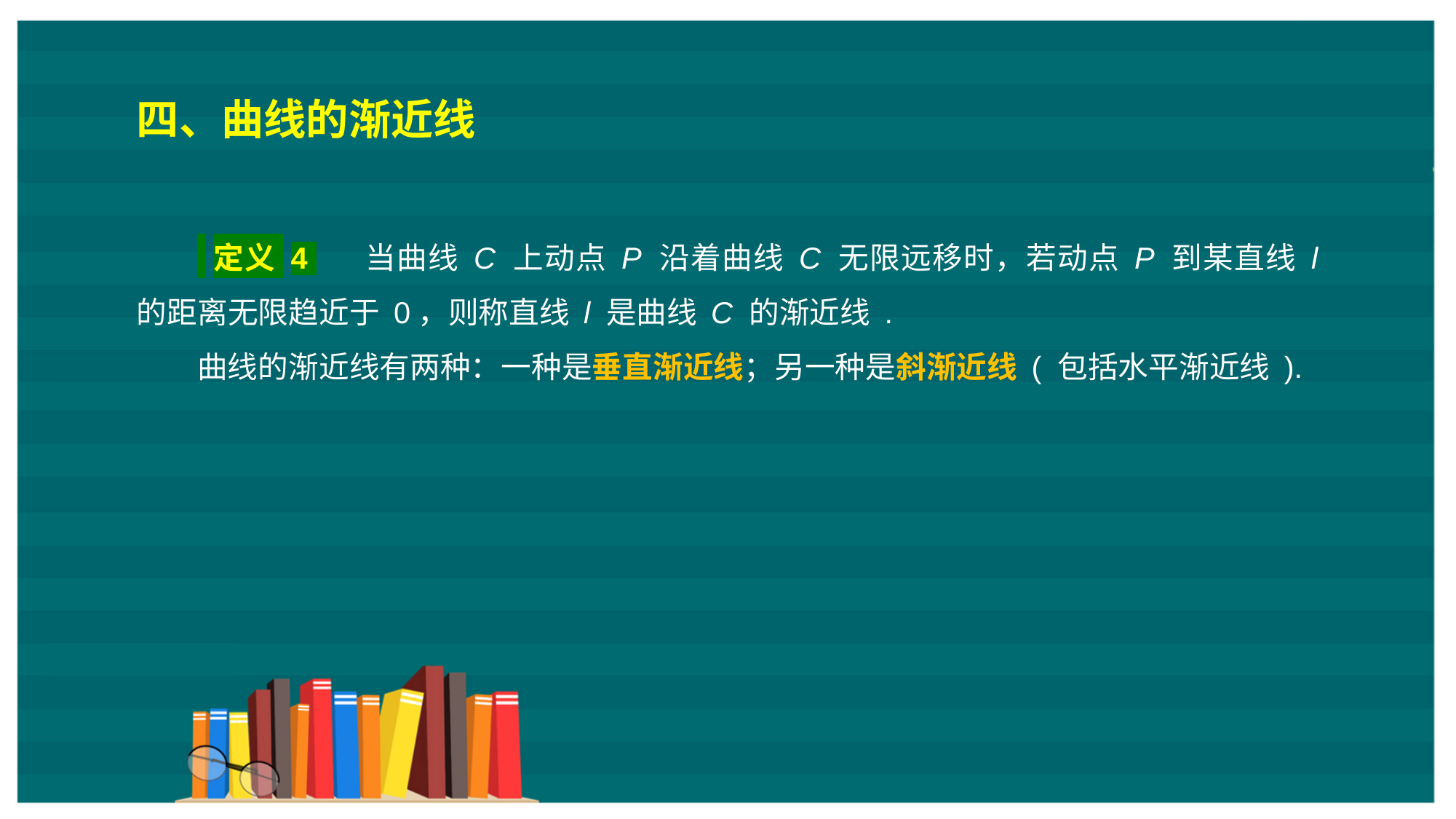

四、曲线的渐近线
 定义 4  　当曲线 C 上动点 P 沿着曲线 C 无限远移时，若动点 P 到某直线 l 的距离无限趋近于 0，则称直线 l 是曲线 C 的渐近线 .
曲线的渐近线有两种：一种是垂直渐近线；另一种是斜渐近线 ( 包括水平渐近线 ).